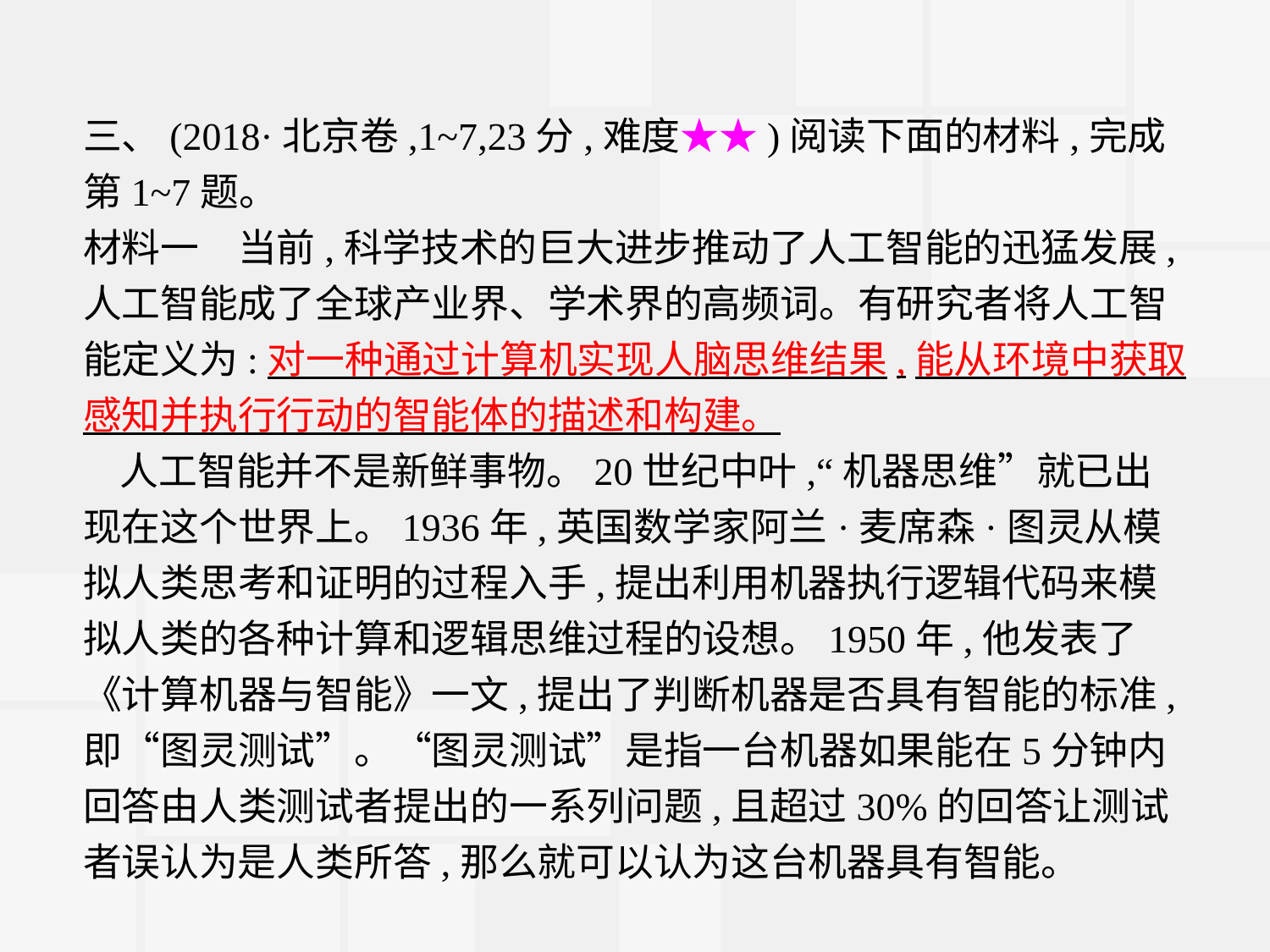

三、(2018·北京卷,1~7,23分,难度★★)阅读下面的材料,完成第1~7题。
材料一　当前,科学技术的巨大进步推动了人工智能的迅猛发展,人工智能成了全球产业界、学术界的高频词。有研究者将人工智能定义为:对一种通过计算机实现人脑思维结果,能从环境中获取感知并执行行动的智能体的描述和构建。
人工智能并不是新鲜事物。20世纪中叶,“机器思维”就已出现在这个世界上。1936年,英国数学家阿兰·麦席森·图灵从模拟人类思考和证明的过程入手,提出利用机器执行逻辑代码来模拟人类的各种计算和逻辑思维过程的设想。1950年,他发表了《计算机器与智能》一文,提出了判断机器是否具有智能的标准,即“图灵测试”。“图灵测试”是指一台机器如果能在5分钟内回答由人类测试者提出的一系列问题,且超过30%的回答让测试者误认为是人类所答,那么就可以认为这台机器具有智能。